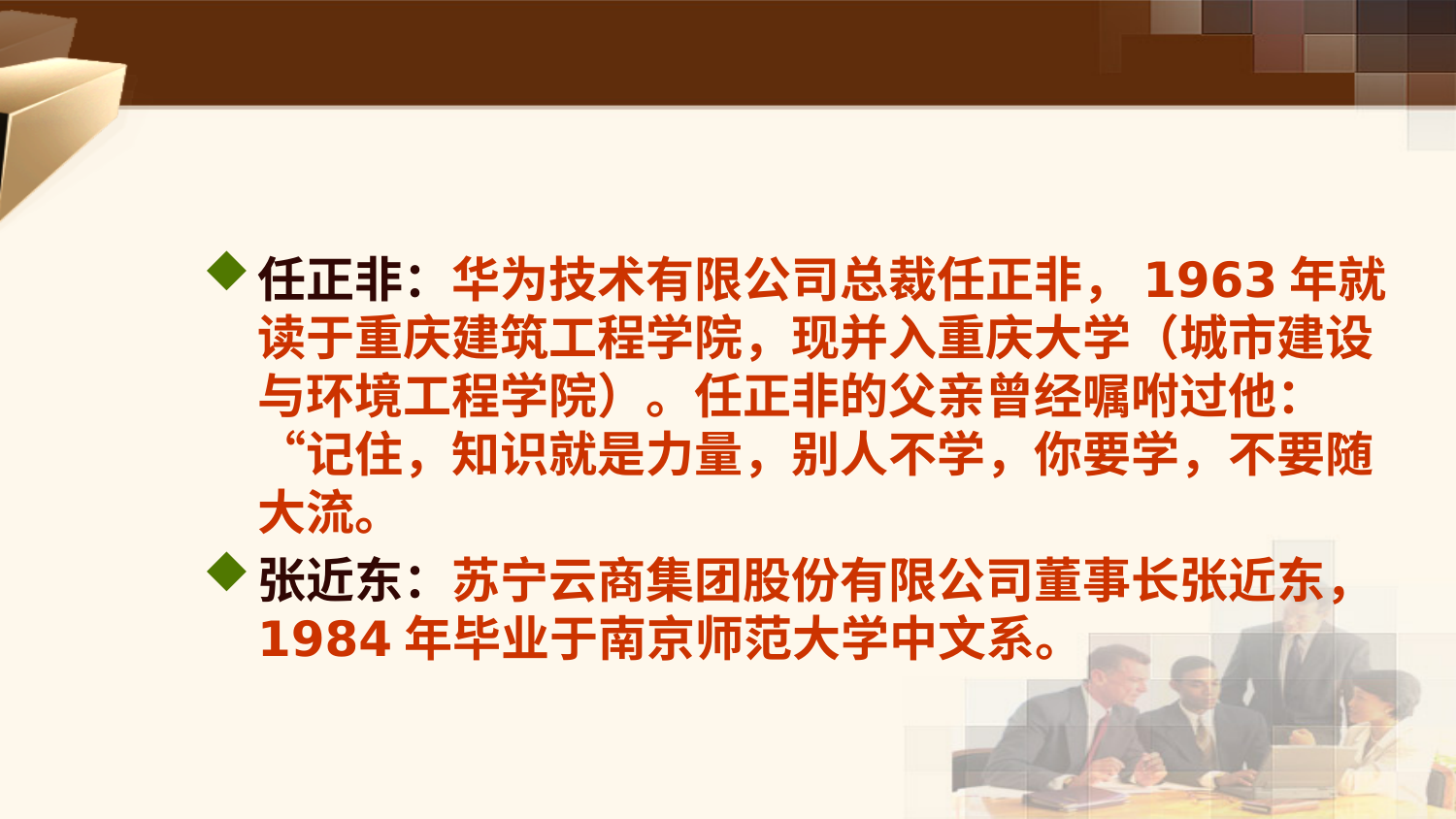

任正非：华为技术有限公司总裁任正非，1963年就读于重庆建筑工程学院，现并入重庆大学（城市建设与环境工程学院）。任正非的父亲曾经嘱咐过他：“记住，知识就是力量，别人不学，你要学，不要随大流。
张近东：苏宁云商集团股份有限公司董事长张近东，1984年毕业于南京师范大学中文系。